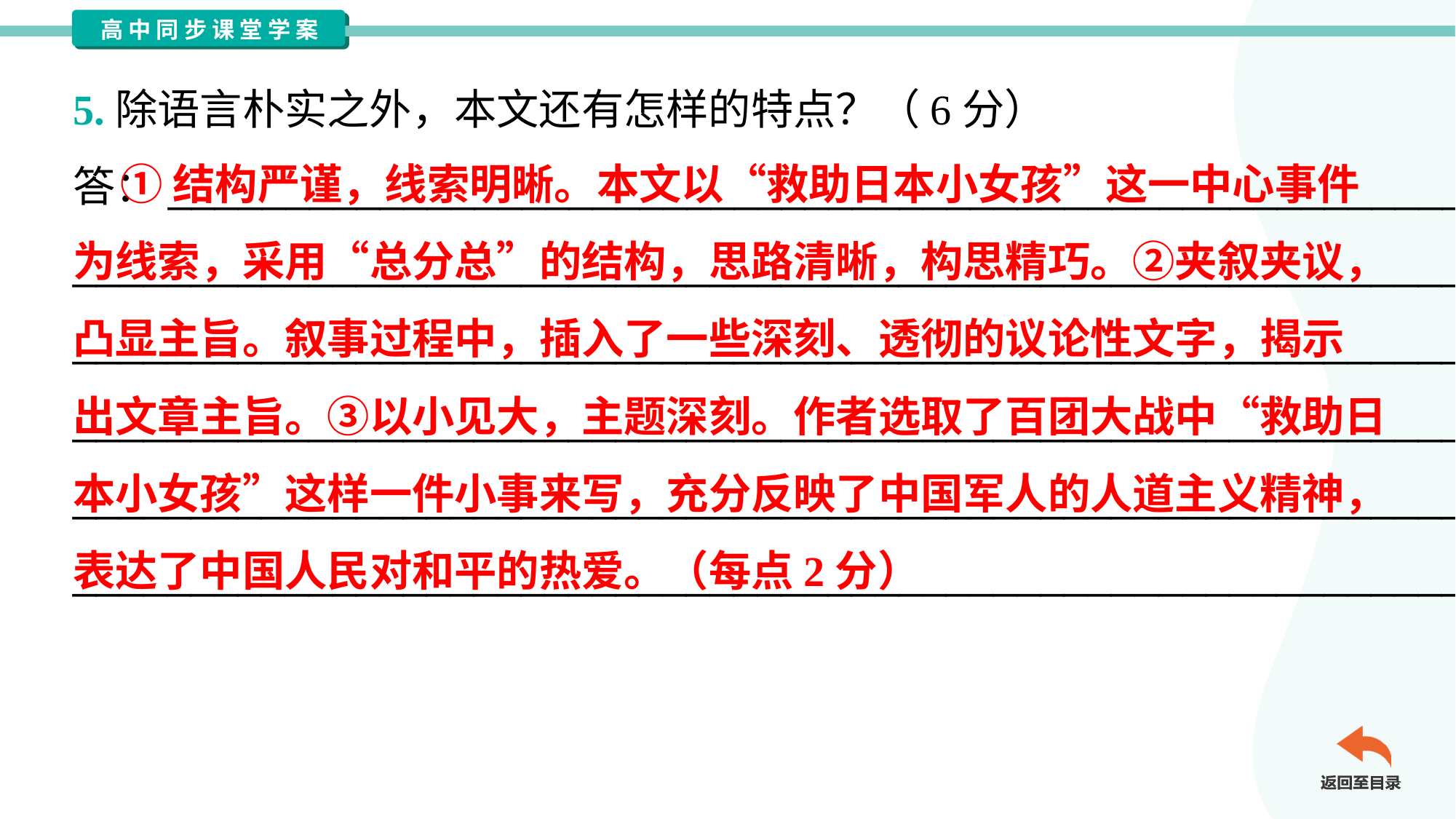

5.除语言朴实之外，本文还有怎样的特点？（6分）
答：_________________________________________________________
_____________________________________________________________
_____________________________________________________________
_____________________________________________________________
_____________________________________________________________
_____________________________________________________________
     ①结构严谨，线索明晰。本文以“救助日本小女孩”这一中心事件
为线索，采用“总分总”的结构，思路清晰，构思精巧。②夹叙夹议，
凸显主旨。叙事过程中，插入了一些深刻、透彻的议论性文字，揭示
出文章主旨。③以小见大，主题深刻。作者选取了百团大战中“救助日
本小女孩”这样一件小事来写，充分反映了中国军人的人道主义精神，
表达了中国人民对和平的热爱。（每点2分）